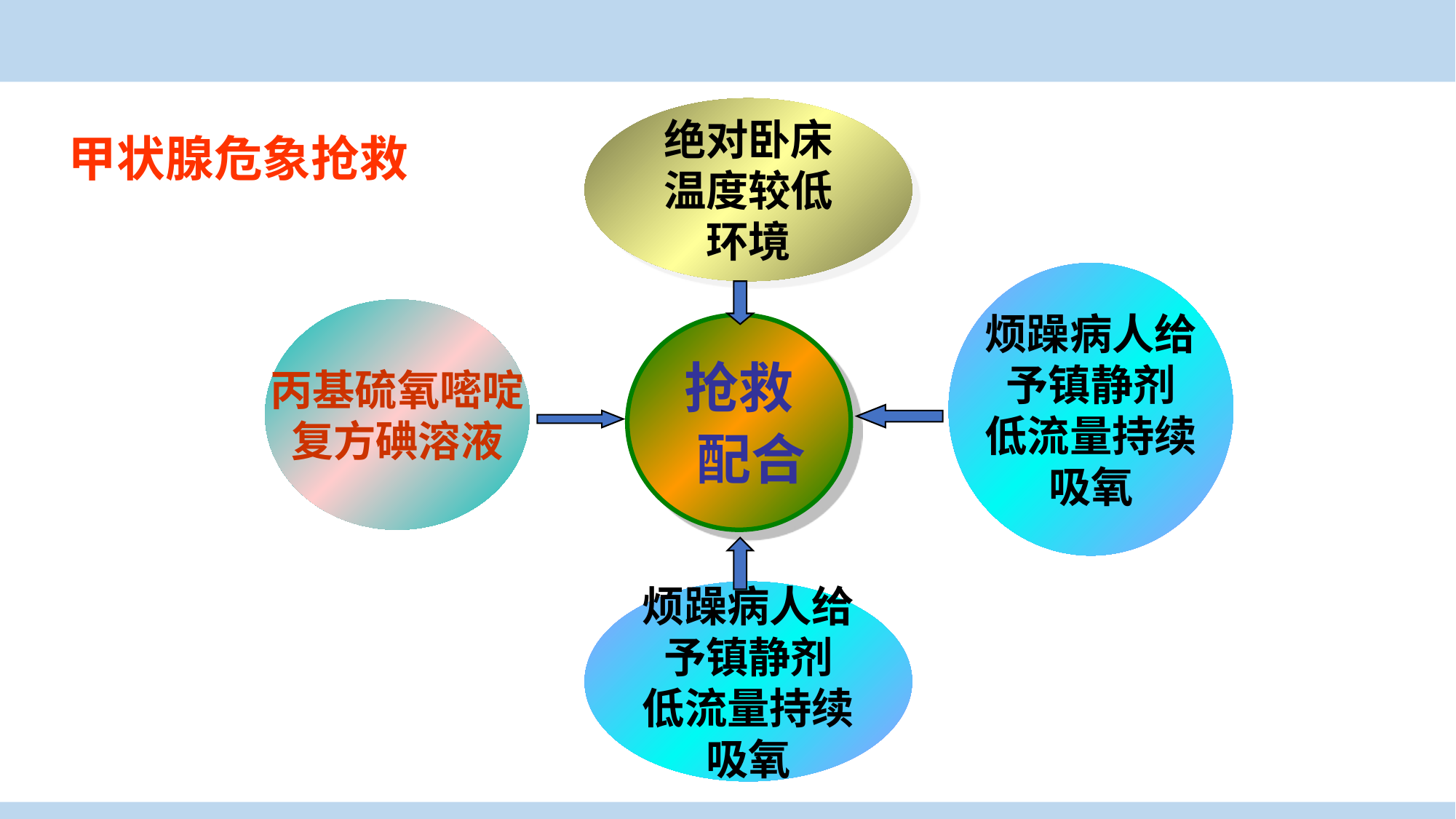

绝对卧床
温度较低
环境
甲状腺危象抢救
烦躁病人给
予镇静剂
低流量持续
吸氧

丙基硫氧嘧啶
复方碘溶液
抢救
  配合

烦躁病人给
予镇静剂
低流量持续
吸氧